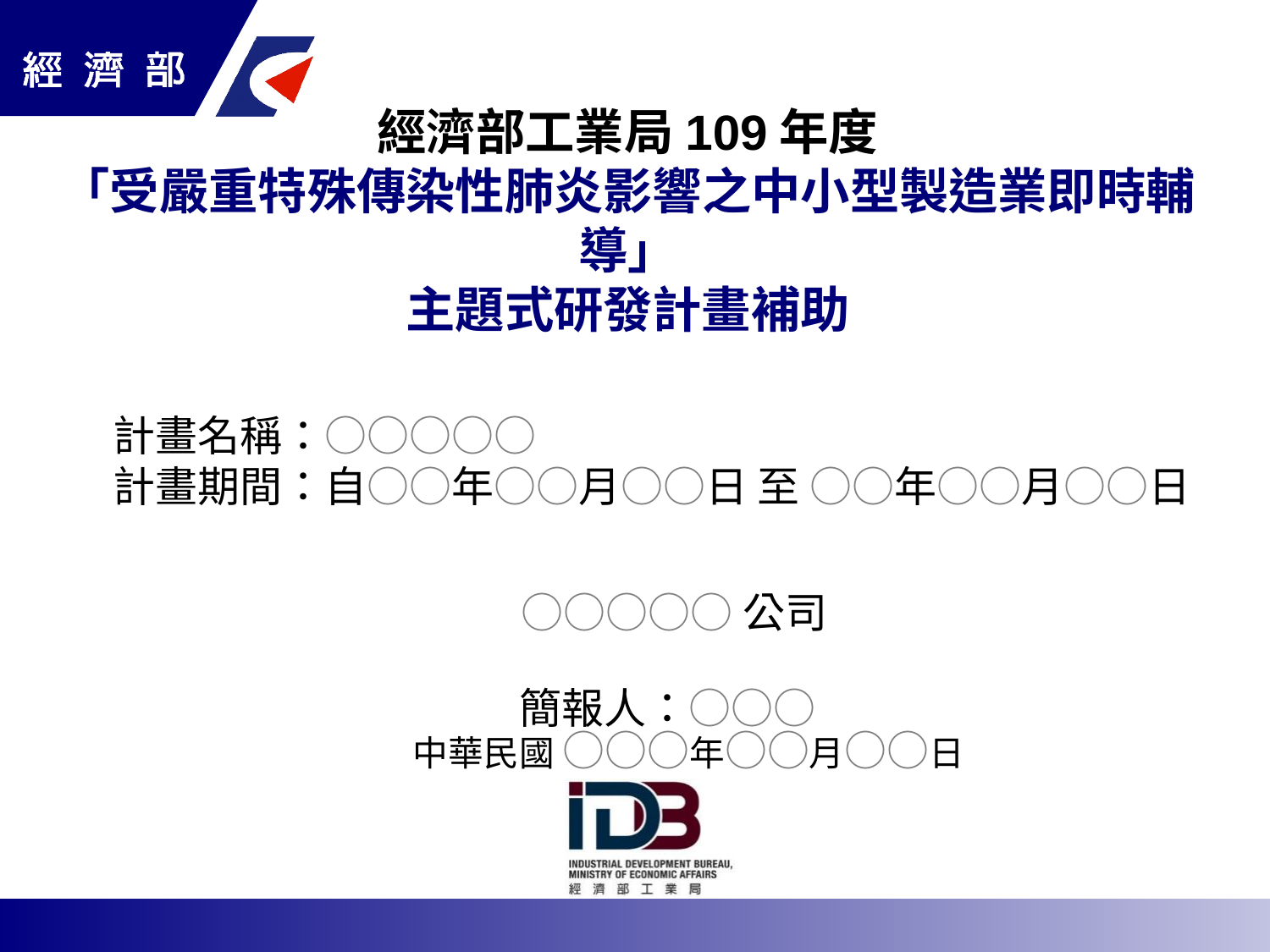

經濟部工業局109年度
「受嚴重特殊傳染性肺炎影響之中小型製造業即時輔導」
主題式研發計畫補助
計畫名稱：○○○○○
計畫期間：自○○年○○月○○日 至 ○○年○○月○○日

○○○○○公司
簡報人：○○○
中華民國 ○○○年○○月○○日